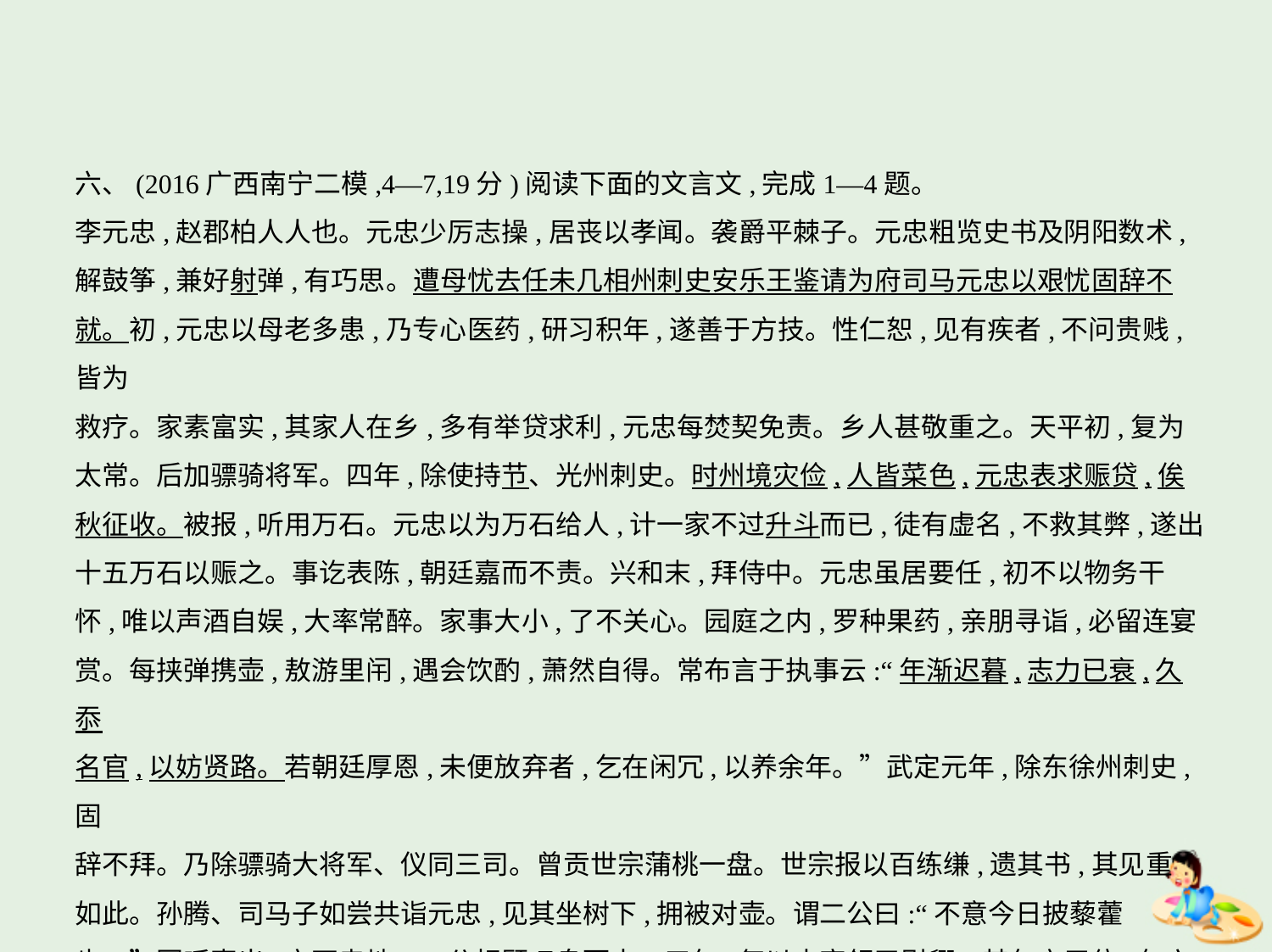

六、(2016广西南宁二模,4—7,19分)阅读下面的文言文,完成1—4题。
李元忠,赵郡柏人人也。元忠少厉志操,居丧以孝闻。袭爵平棘子。元忠粗览史书及阴阳数术,
解鼓筝,兼好射弹,有巧思。遭母忧去任未几相州刺史安乐王鉴请为府司马元忠以艰忧固辞不
就。初,元忠以母老多患,乃专心医药,研习积年,遂善于方技。性仁恕,见有疾者,不问贵贱,皆为
救疗。家素富实,其家人在乡,多有举贷求利,元忠每焚契免责。乡人甚敬重之。天平初,复为
太常。后加骠骑将军。四年,除使持节、光州刺史。时州境灾俭,人皆菜色,元忠表求赈贷,俟
秋征收。被报,听用万石。元忠以为万石给人,计一家不过升斗而已,徒有虚名,不救其弊,遂出
十五万石以赈之。事讫表陈,朝廷嘉而不责。兴和末,拜侍中。元忠虽居要任,初不以物务干
怀,唯以声酒自娱,大率常醉。家事大小,了不关心。园庭之内,罗种果药,亲朋寻诣,必留连宴
赏。每挟弹携壶,敖游里闬,遇会饮酌,萧然自得。常布言于执事云:“年渐迟暮,志力已衰,久忝
名官,以妨贤路。若朝廷厚恩,未便放弃者,乞在闲冗,以养余年。”武定元年,除东徐州刺史,固
辞不拜。乃除骠骑大将军、仪同三司。曾贡世宗蒲桃一盘。世宗报以百练缣,遗其书,其见重
如此。孙腾、司马子如尝共诣元忠,见其坐树下,拥被对壶。谓二公曰:“不意今日披藜藿
也。”因呼妻出,衣不曳地。二公相顾叹息而去。三年,复以本官领卫尉卿。其年卒于位,年六十。
(节选自《北齐书·李元忠传》,有删节)